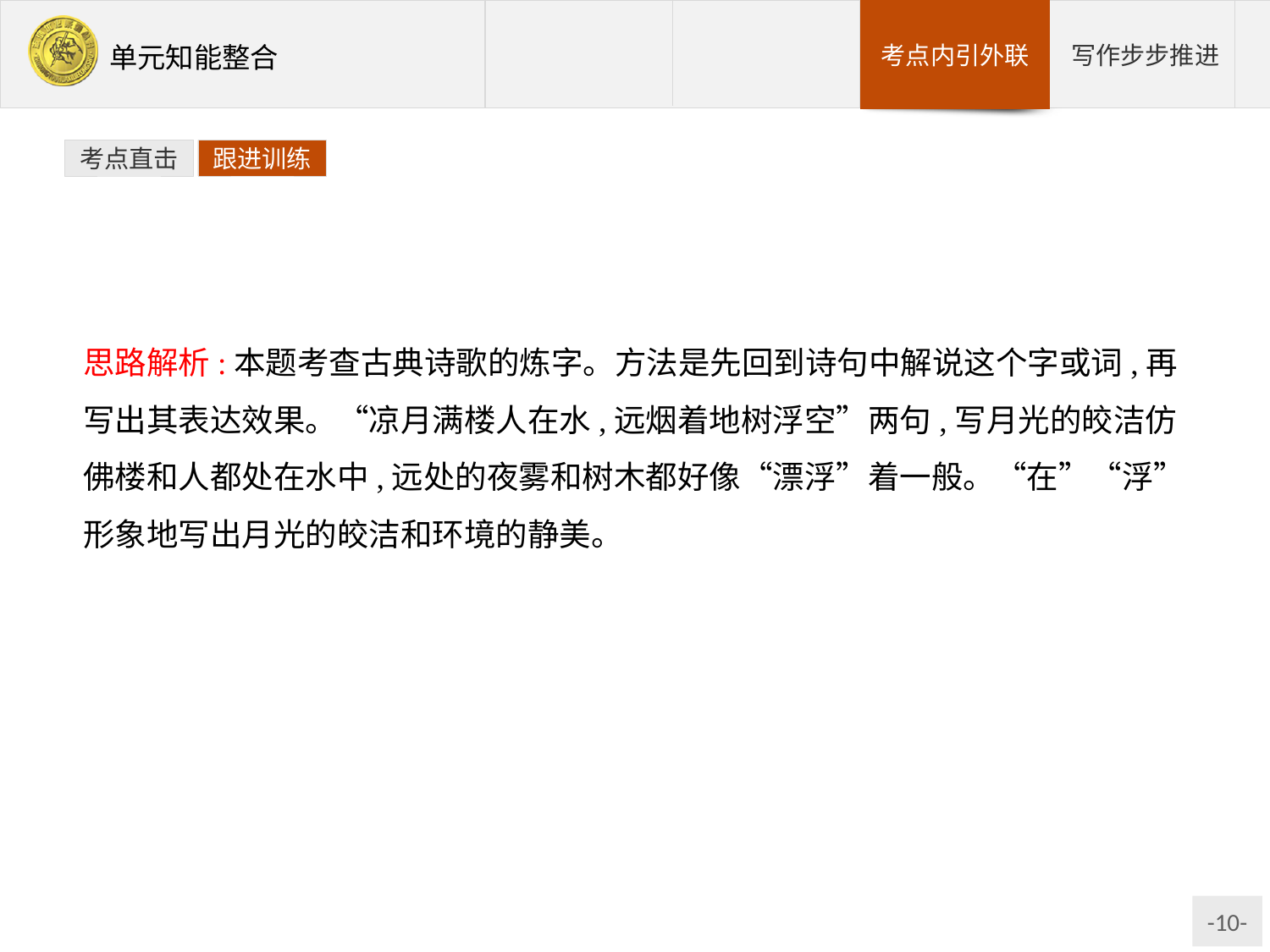

考点直击
跟进训练
思路解析:本题考查古典诗歌的炼字。方法是先回到诗句中解说这个字或词,再写出其表达效果。“凉月满楼人在水,远烟着地树浮空”两句,写月光的皎洁仿佛楼和人都处在水中,远处的夜雾和树木都好像“漂浮”着一般。“在”“浮”形象地写出月光的皎洁和环境的静美。
参考答案:凉月朗照,人如在水,“在”字借人视觉感受,烘托出月光皎洁清凉的特点。夜雾弥漫,树若浮空,“浮”字,烘托出远处夜雾贴着地面弥漫开来的特点。